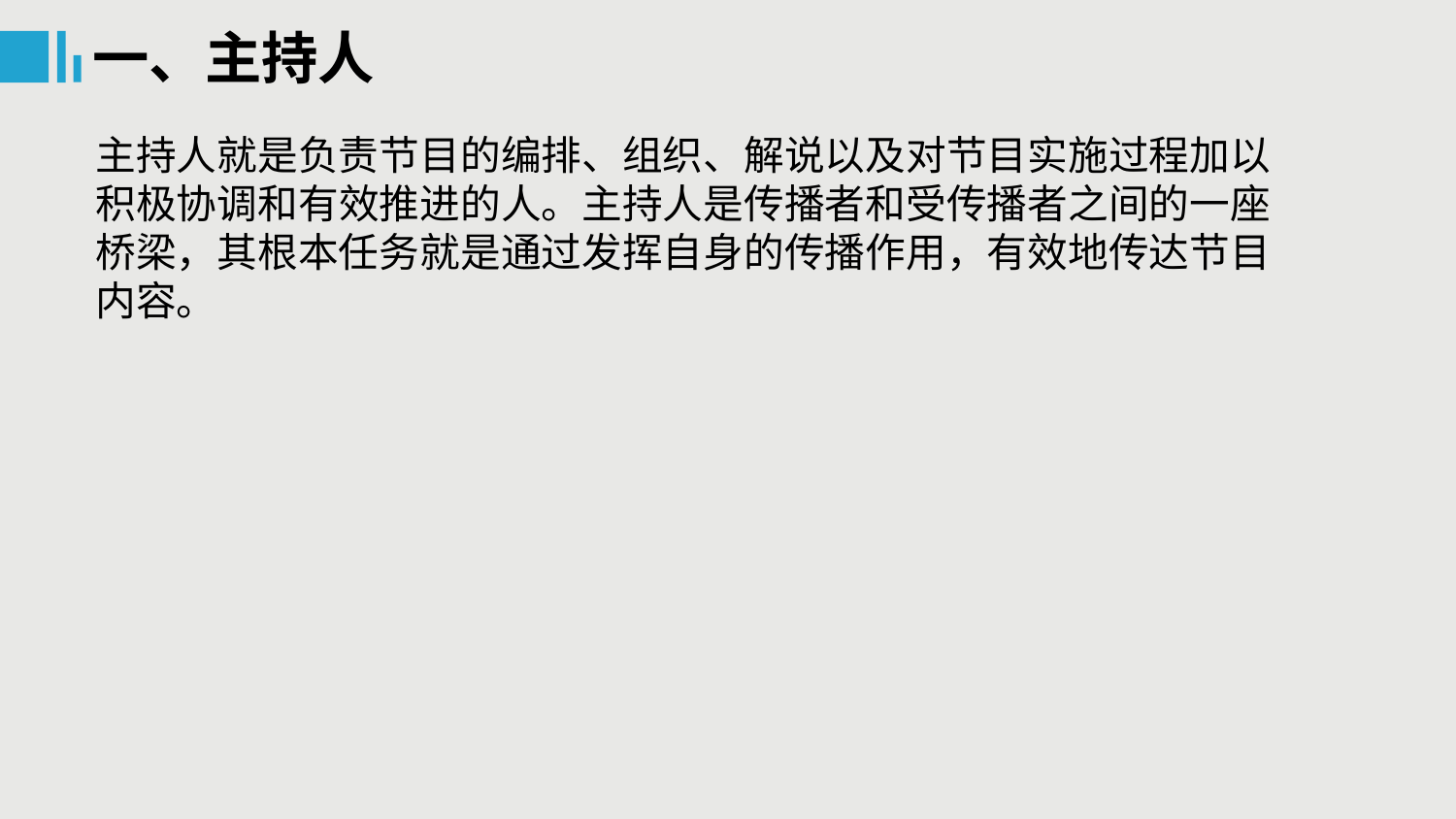

一、主持人

主持人就是负责节目的编排、组织、解说以及对节目实施过程加以积极协调和有效推进的人。主持人是传播者和受传播者之间的一座桥梁，其根本任务就是通过发挥自身的传播作用，有效地传达节目内容。